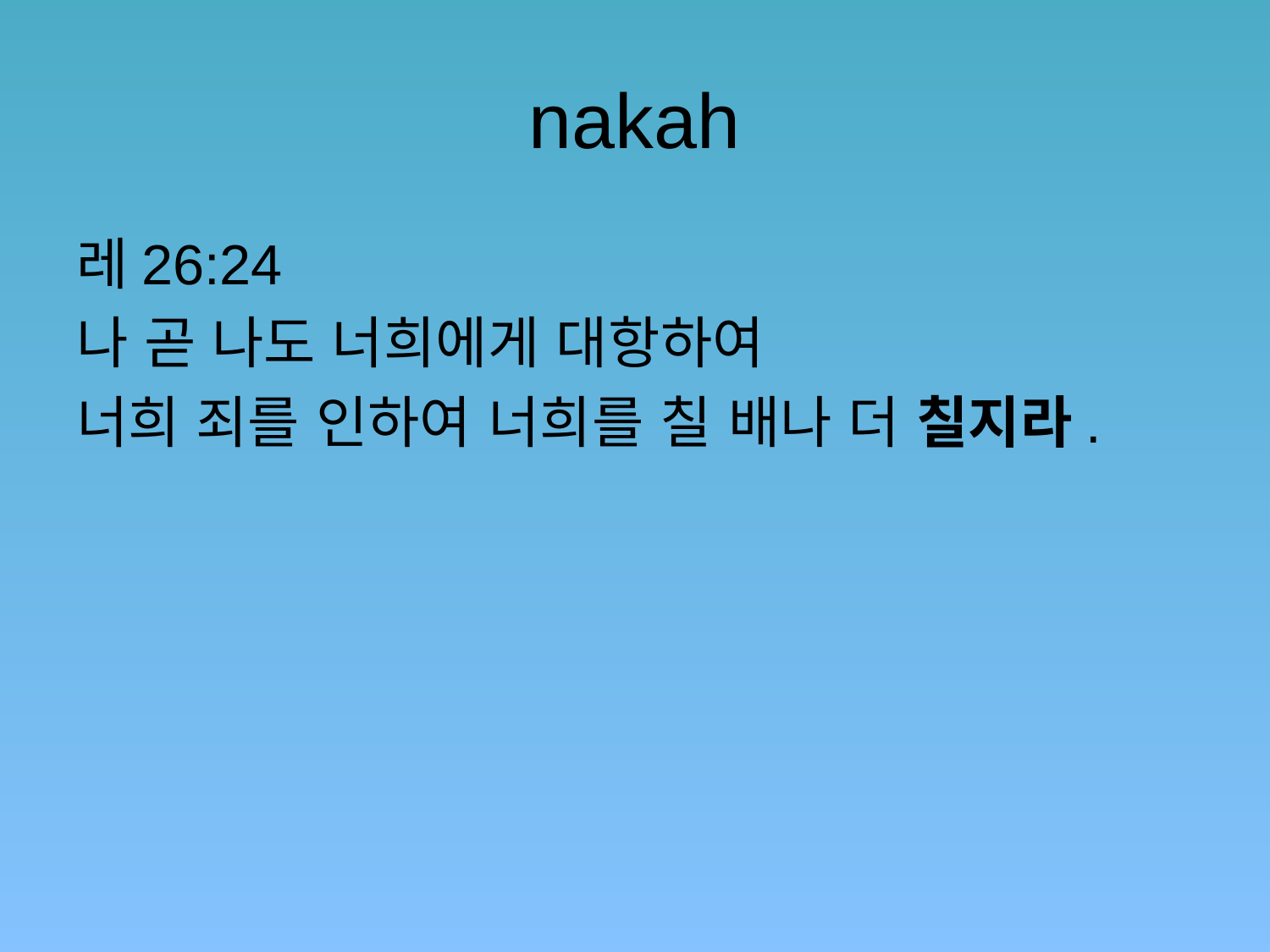

# nakah
레26:24
나 곧 나도 너희에게 대항하여
너희 죄를 인하여 너희를 칠 배나 더 칠지라.